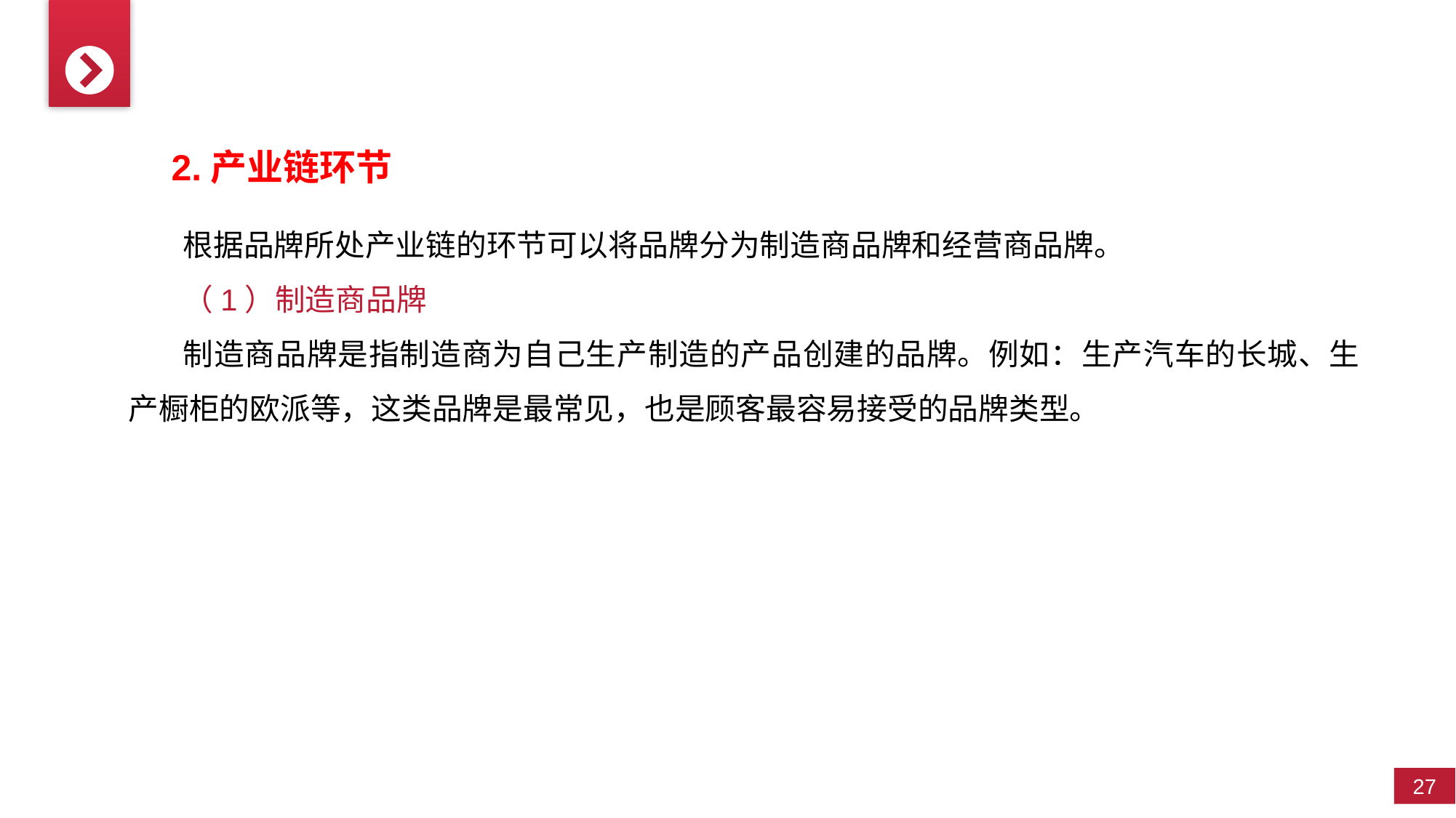

2.产业链环节
根据品牌所处产业链的环节可以将品牌分为制造商品牌和经营商品牌。
（1）制造商品牌
制造商品牌是指制造商为自己生产制造的产品创建的品牌。例如：生产汽车的长城、生产橱柜的欧派等，这类品牌是最常见，也是顾客最容易接受的品牌类型。